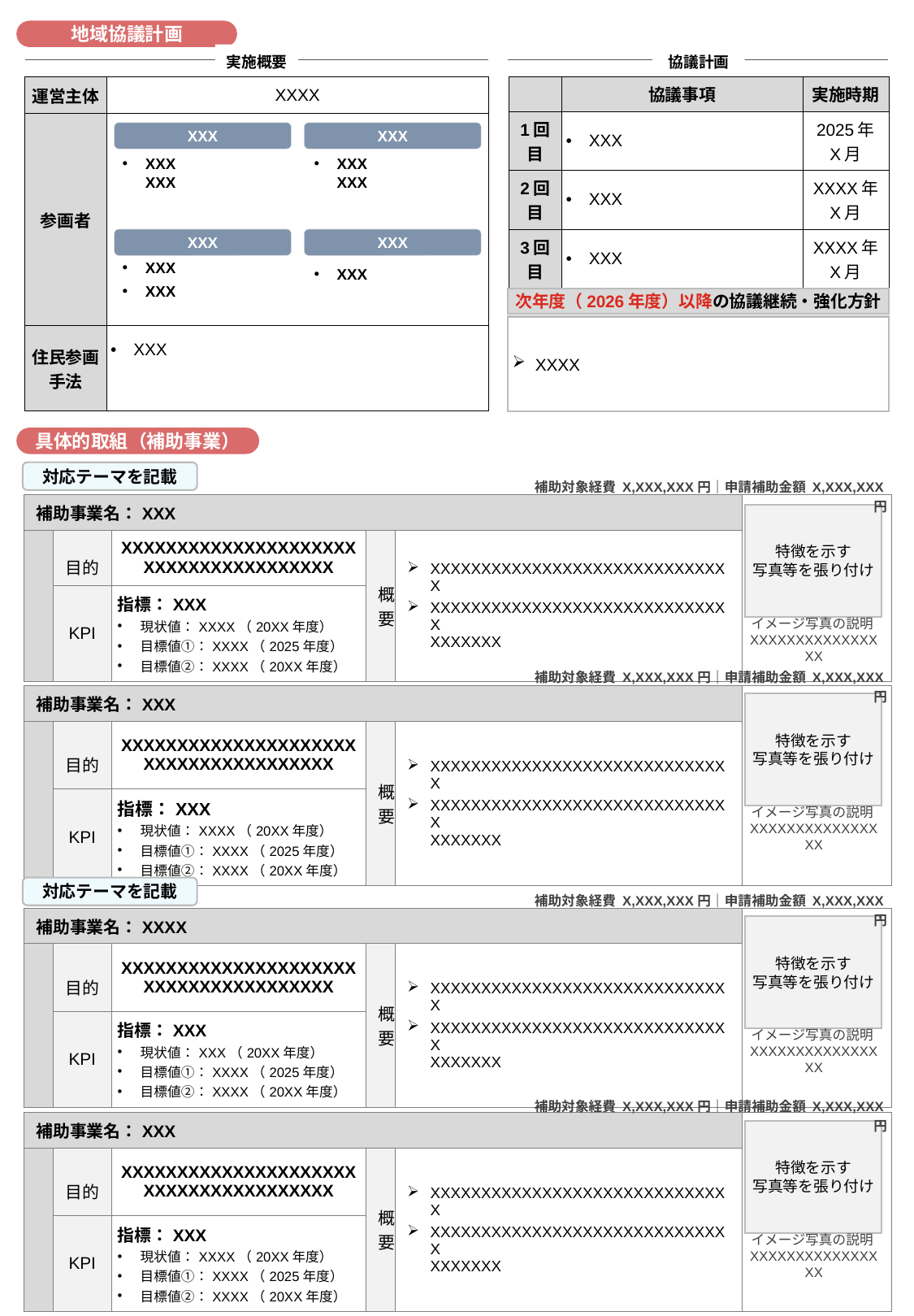

記入例を参照の上、記入を進めること
必要に応じて、フォントの大きさや、枠を調整することは可とする
有識者・ステークホルダーへの説明資料として活用することを前提に、当該フォーマットの項目を記載すること
最終的に、記入例や説明コメントを削除して提出すること
地域協議計画
実施概要
協議計画
|  | 協議事項 | 実施時期 |
| --- | --- | --- |
| 1回目 | XXX | 2025年 X月 |
| 2回目 | XXX | XXXX年 X月 |
| 3回目 | XXX | XXXX年 X月 |
| 運営主体 | XXXX |
| --- | --- |
| 参画者 |  |
| 住民参画手法 | XXX |
XXX
XXX
XXX
XXX

XXX
XXX

XXX
XXX
XXX
XXX

XXX

次年度（2026年度）以降の協議継続・強化方針
XXXX
具体的取組（補助事業）
対応テーマを記載
補助対象経費 X,XXX,XXX円｜申請補助金額 X,XXX,XXX円
| 補助事業名：XXX |  |  |  |  |  |
| --- | --- | --- | --- | --- | --- |
|  | 目的 | XXXXXXXXXXXXXXXXXXXXXXXXXXXXXXXXXXXXXX | 概要 | XXXXXXXXXXXXXXXXXXXXXXXXXXXXXX XXXXXXXXXXXXXXXXXXXXXXXXXXXXXX XXXXXXX |  |
|  | KPI | 指標：XXX 現状値：XXXX（20XX年度） 目標値①：XXXX（2025年度） 目標値②：XXXX（20XX年度） |  |  |  |
特徴を示す
写真等を張り付け
イメージ写真の説明XXXXXXXXXXXXXXXX
補助対象経費 X,XXX,XXX円｜申請補助金額 X,XXX,XXX円
| 補助事業名：XXX |  |  |  |  |  |
| --- | --- | --- | --- | --- | --- |
|  | 目的 | XXXXXXXXXXXXXXXXXXXXXXXXXXXXXXXXXXXXXX | 概要 | XXXXXXXXXXXXXXXXXXXXXXXXXXXXXX XXXXXXXXXXXXXXXXXXXXXXXXXXXXXX XXXXXXX |  |
|  | KPI | 指標：XXX 現状値：XXXX（20XX年度） 目標値①：XXXX（2025年度） 目標値②：XXXX（20XX年度） |  |  |  |
特徴を示す
写真等を張り付け
イメージ写真の説明XXXXXXXXXXXXXXXX
対応テーマを記載
補助対象経費 X,XXX,XXX円｜申請補助金額 X,XXX,XXX円
| 補助事業名：XXXX |  |  |  |  |  |
| --- | --- | --- | --- | --- | --- |
|  | 目的 | XXXXXXXXXXXXXXXXXXXXXXXXXXXXXXXXXXXXXX | 概要 | XXXXXXXXXXXXXXXXXXXXXXXXXXXXXX XXXXXXXXXXXXXXXXXXXXXXXXXXXXXX XXXXXXX |  |
|  | KPI | 指標：XXX 現状値：XXX（20XX年度） 目標値①：XXXX（2025年度） 目標値②：XXXX（20XX年度） |  |  |  |
特徴を示す
写真等を張り付け
イメージ写真の説明XXXXXXXXXXXXXXXX
補助対象経費 X,XXX,XXX円｜申請補助金額 X,XXX,XXX円
| 補助事業名：XXX |  |  |  |  |  |
| --- | --- | --- | --- | --- | --- |
|  | 目的 | XXXXXXXXXXXXXXXXXXXXXXXXXXXXXXXXXXXXXX | 概要 | XXXXXXXXXXXXXXXXXXXXXXXXXXXXXX XXXXXXXXXXXXXXXXXXXXXXXXXXXXXX XXXXXXX |  |
|  | KPI | 指標：XXX 現状値：XXXX（20XX年度） 目標値①：XXXX（2025年度） 目標値②：XXXX（20XX年度） |  |  |  |
特徴を示す
写真等を張り付け
イメージ写真の説明XXXXXXXXXXXXXXXX